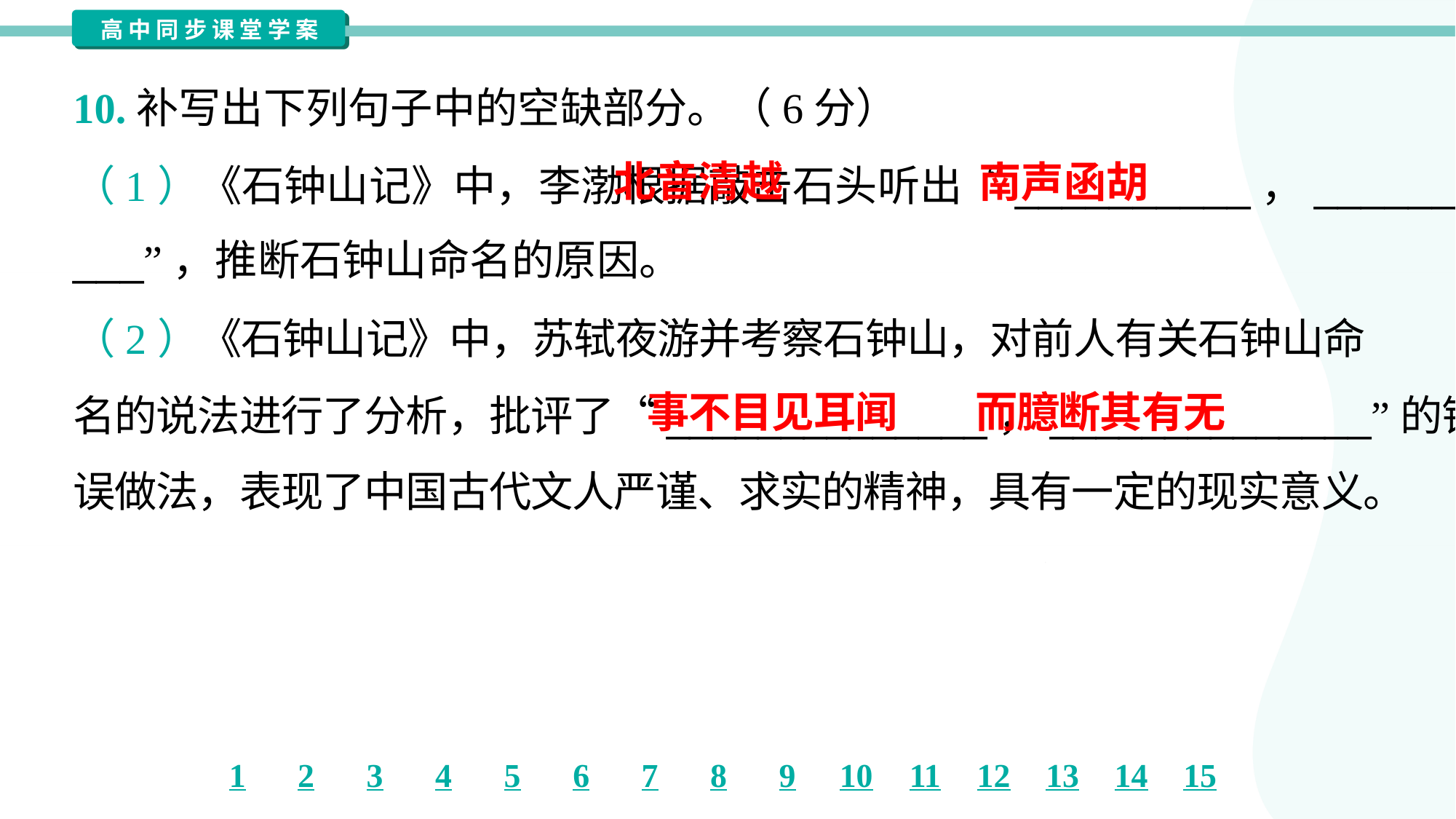

10.补写出下列句子中的空缺部分。（6分）
                                                       北音清越
南声函胡
（1）《石钟山记》中，李渤根据敲击石头听出“__________，_______
___”，推断石钟山命名的原因。
（2）《石钟山记》中，苏轼夜游并考察石钟山，对前人有关石钟山命
名的说法进行了分析，批评了“______________，______________”的错
误做法，表现了中国古代文人严谨、求实的精神，具有一定的现实意义。
事不目见耳闻
而臆断其有无